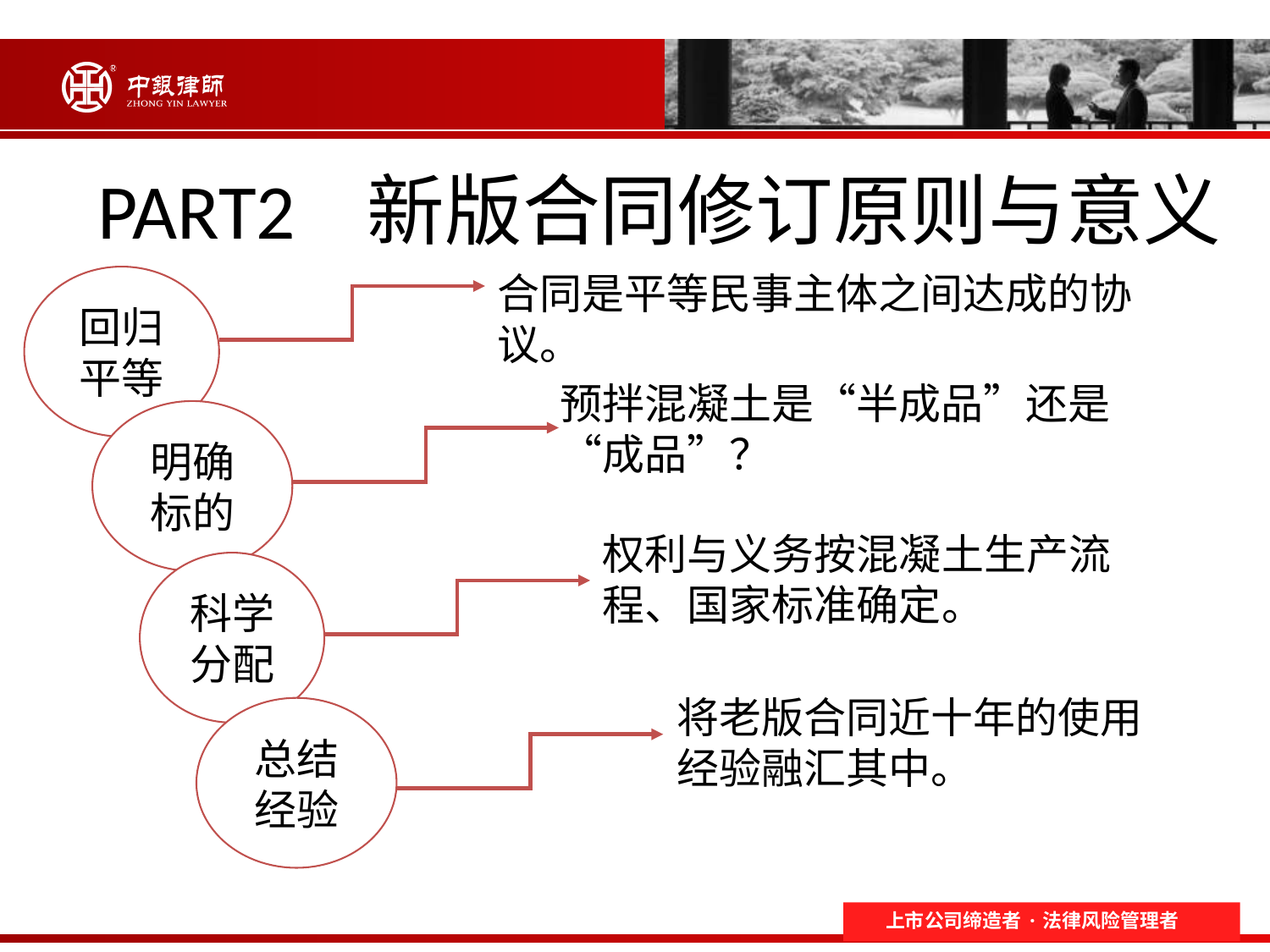

# PART2   新版合同修订原则与意义
合同是平等民事主体之间达成的协议。

回归平等
预拌混凝土是“半成品”还是“成品”？
明确标的
权利与义务按混凝土生产流程、国家标准确定。

科学分配
将老版合同近十年的使用经验融汇其中。

总结经验